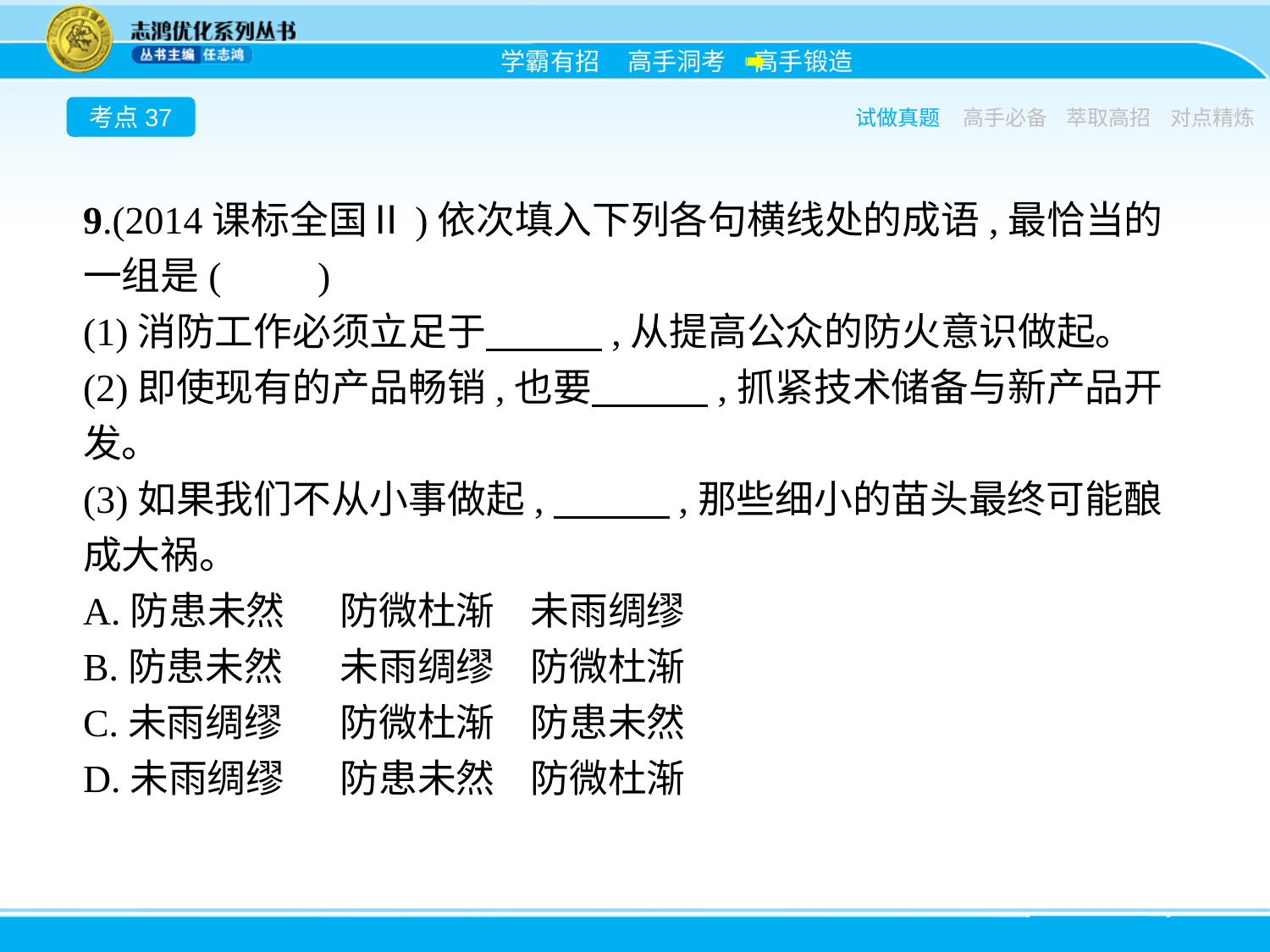

考点37
试做真题
高手必备
萃取高招
对点精炼
9.(2014课标全国Ⅱ)依次填入下列各句横线处的成语,最恰当的一组是(　　)
(1)消防工作必须立足于　　　,从提高公众的防火意识做起。
(2)即使现有的产品畅销,也要　　　,抓紧技术储备与新产品开发。
(3)如果我们不从小事做起,　　　,那些细小的苗头最终可能酿成大祸。
A.防患未然　	防微杜渐	未雨绸缪
B.防患未然	未雨绸缪	防微杜渐
C.未雨绸缪	防微杜渐	防患未然
D.未雨绸缪	防患未然	防微杜渐